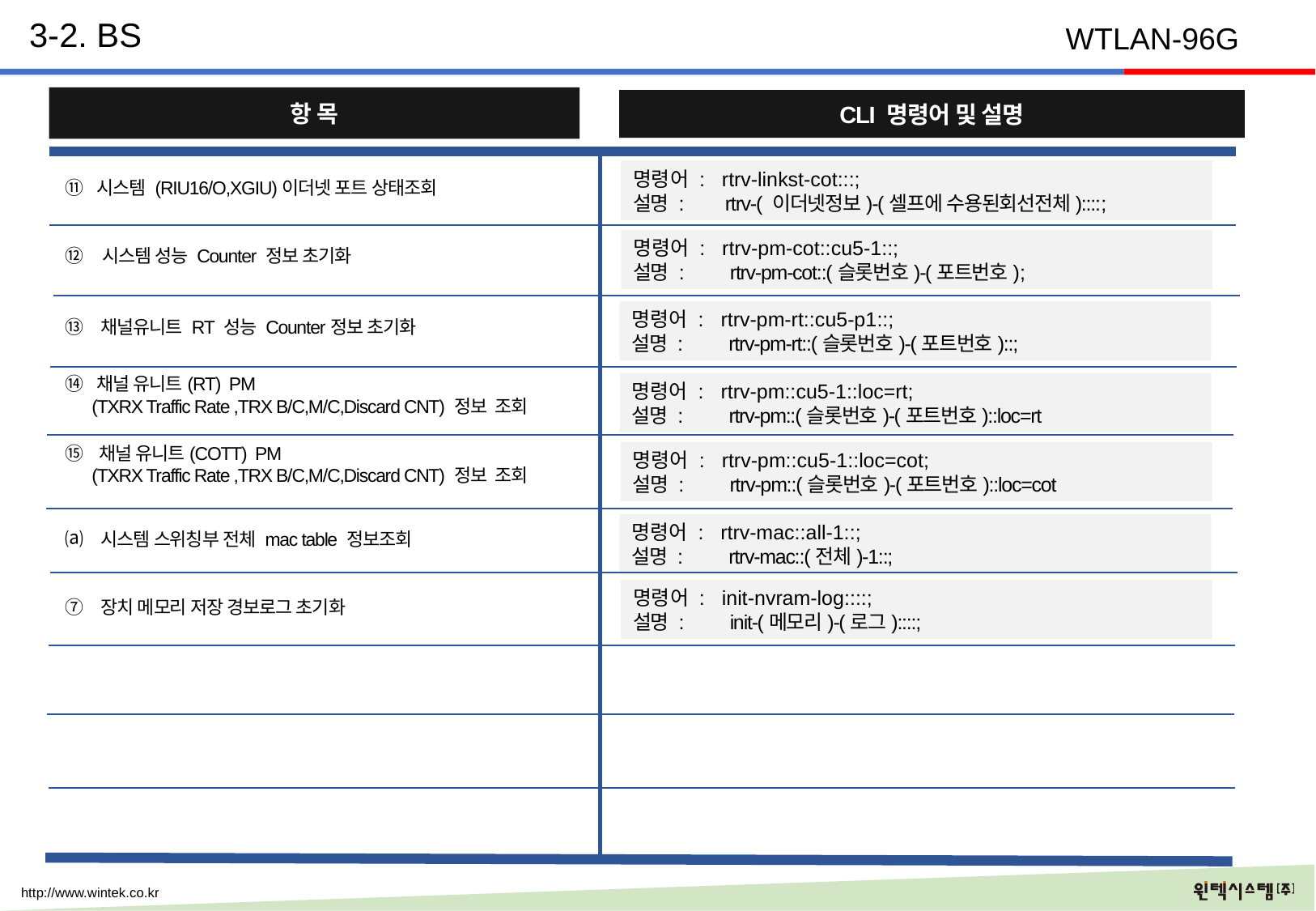

3-2. BS
WTLAN-96G

항 목
CLI 명령어 및 설명
⑪  시스템 (RIU16/O,XGIU)이더넷 포트 상태조회
명령어 :   rtrv-linkst-cot:::;
설명 :         rtrv-( 이더넷정보)-(셀프에 수용된회선전체)::::;
⑫   시스템 성능 Counter 정보 초기화
명령어 :   rtrv-pm-cot::cu5-1::;
설명 :          rtrv-pm-cot::(슬롯번호)-(포트번호);
⑬   채널유니트 RT 성능 Counter정보 초기화
명령어 :   rtrv-pm-rt::cu5-p1::;
설명 :          rtrv-pm-rt::(슬롯번호)-(포트번호)::;
⑭  채널 유니트(RT)  PM
      (TXRX Traffic Rate ,TRX B/C,M/C,Discard CNT) 정보  조회
명령어 :   rtrv-pm::cu5-1::loc=rt;
설명 :          rtrv-pm::(슬롯번호)-(포트번호)::loc=rt
명령어 :   rtrv-pm::cu5-1::loc=cot;
설명 :          rtrv-pm::(슬롯번호)-(포트번호)::loc=cot
⑮  채널 유니트(COTT)  PM
      (TXRX Traffic Rate ,TRX B/C,M/C,Discard CNT) 정보  조회

⒜   시스템 스위칭부 전체 mac table 정보조회
명령어 :   rtrv-mac::all-1::;
설명 :          rtrv-mac::(전체)-1::;
⑦   장치 메모리 저장 경보로그 초기화
명령어 :   init-nvram-log::::;
설명 :          init-(메모리)-(로그)::::;